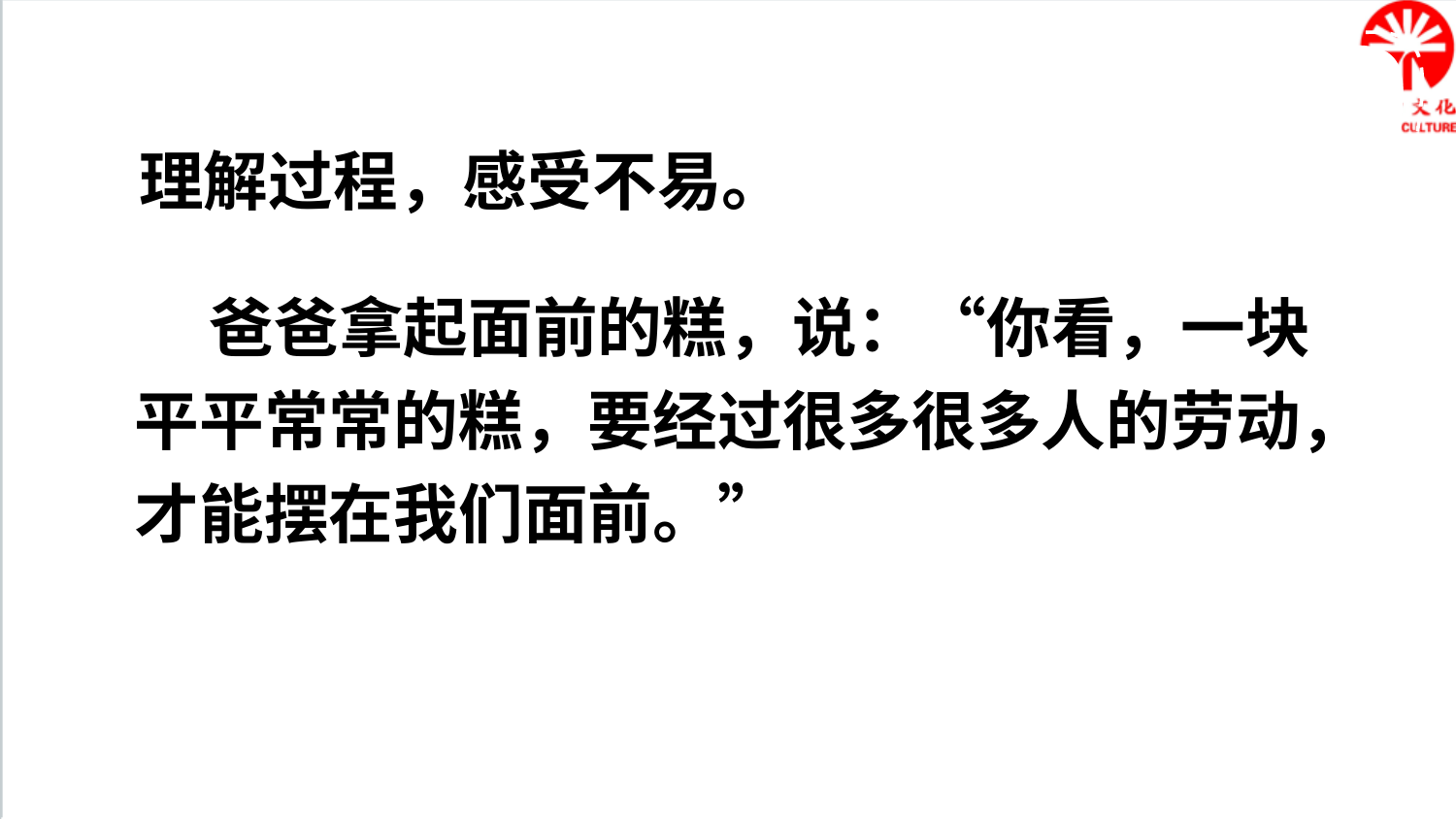

理解过程，感受不易。
    爸爸拿起面前的糕，说：“你看，一块平平常常的糕，要经过很多很多人的劳动，才能摆在我们面前。”